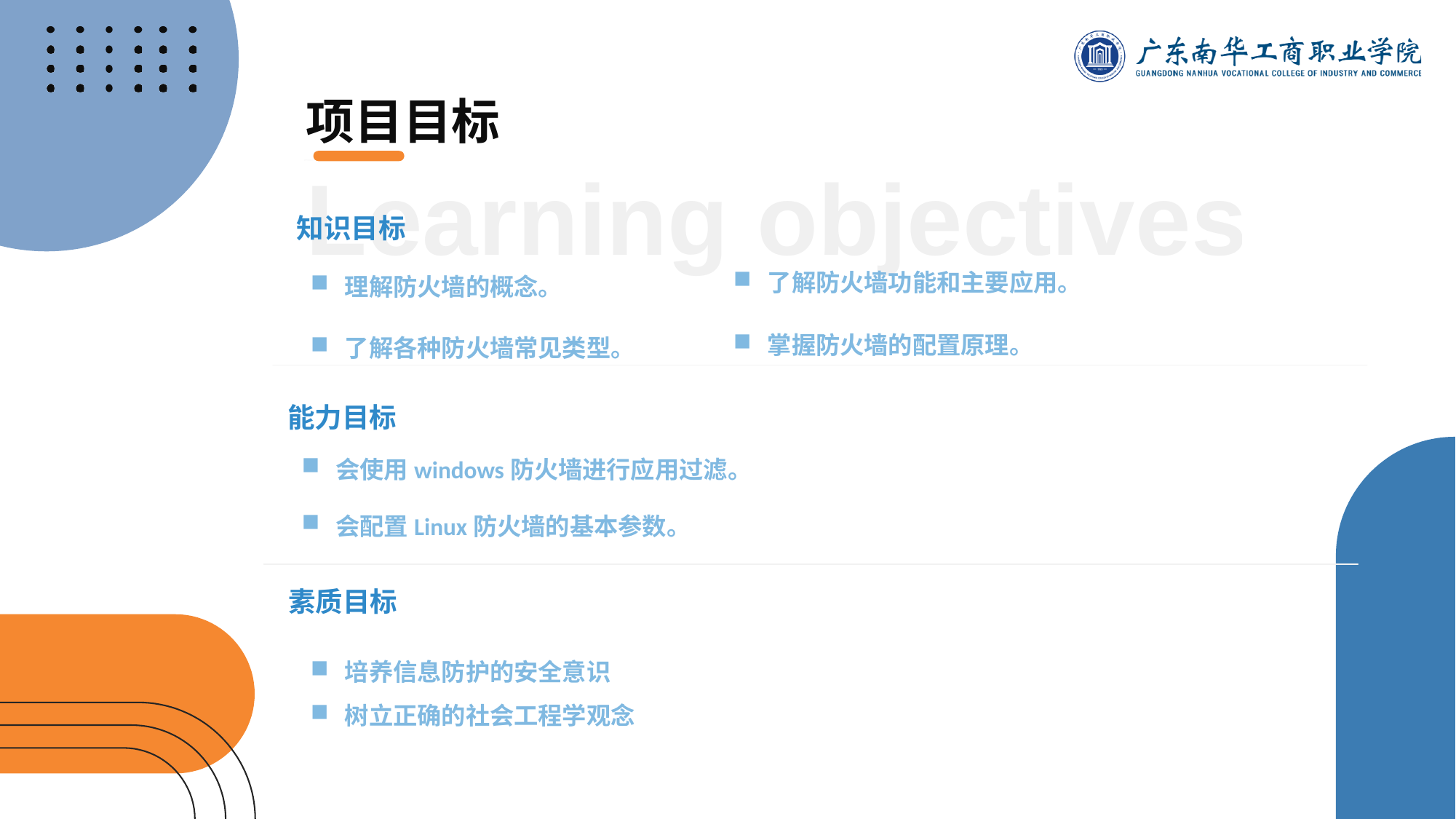

项目目标

Learning objectives
知识目标
了解防火墙功能和主要应用。
理解防火墙的概念。
掌握防火墙的配置原理。
了解各种防火墙常见类型。
能力目标

会使用windows防火墙进行应用过滤。
会配置Linux防火墙的基本参数。
素质目标

培养信息防护的安全意识
树立正确的社会工程学观念